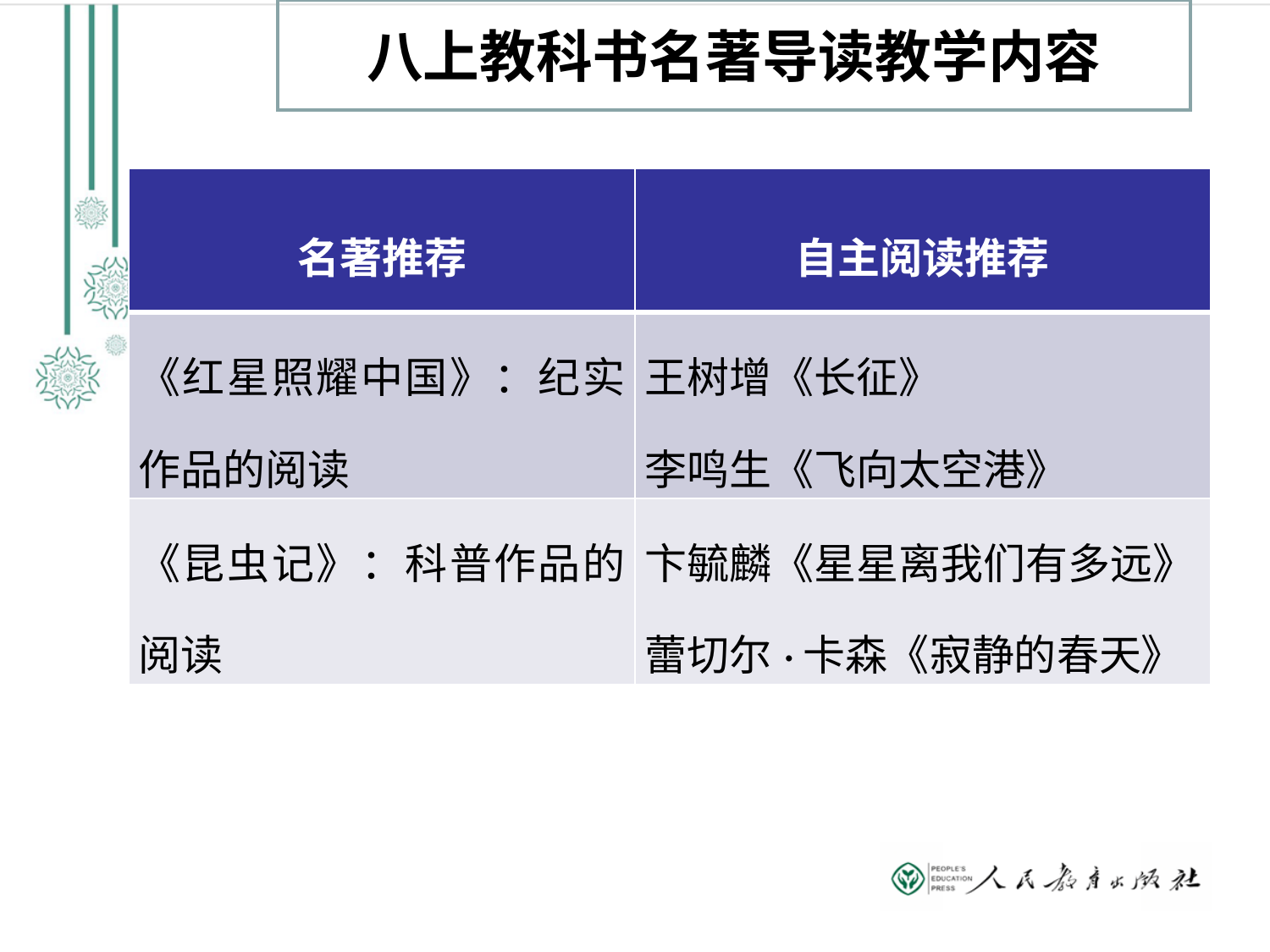

八上教科书名著导读教学内容
| 名著推荐 | 自主阅读推荐 |
| --- | --- |
| 《红星照耀中国》：纪实作品的阅读 | 王树增《长征》 李鸣生《飞向太空港》 |
| 《昆虫记》：科普作品的阅读 | 卞毓麟《星星离我们有多远》 蕾切尔·卡森《寂静的春天》 |